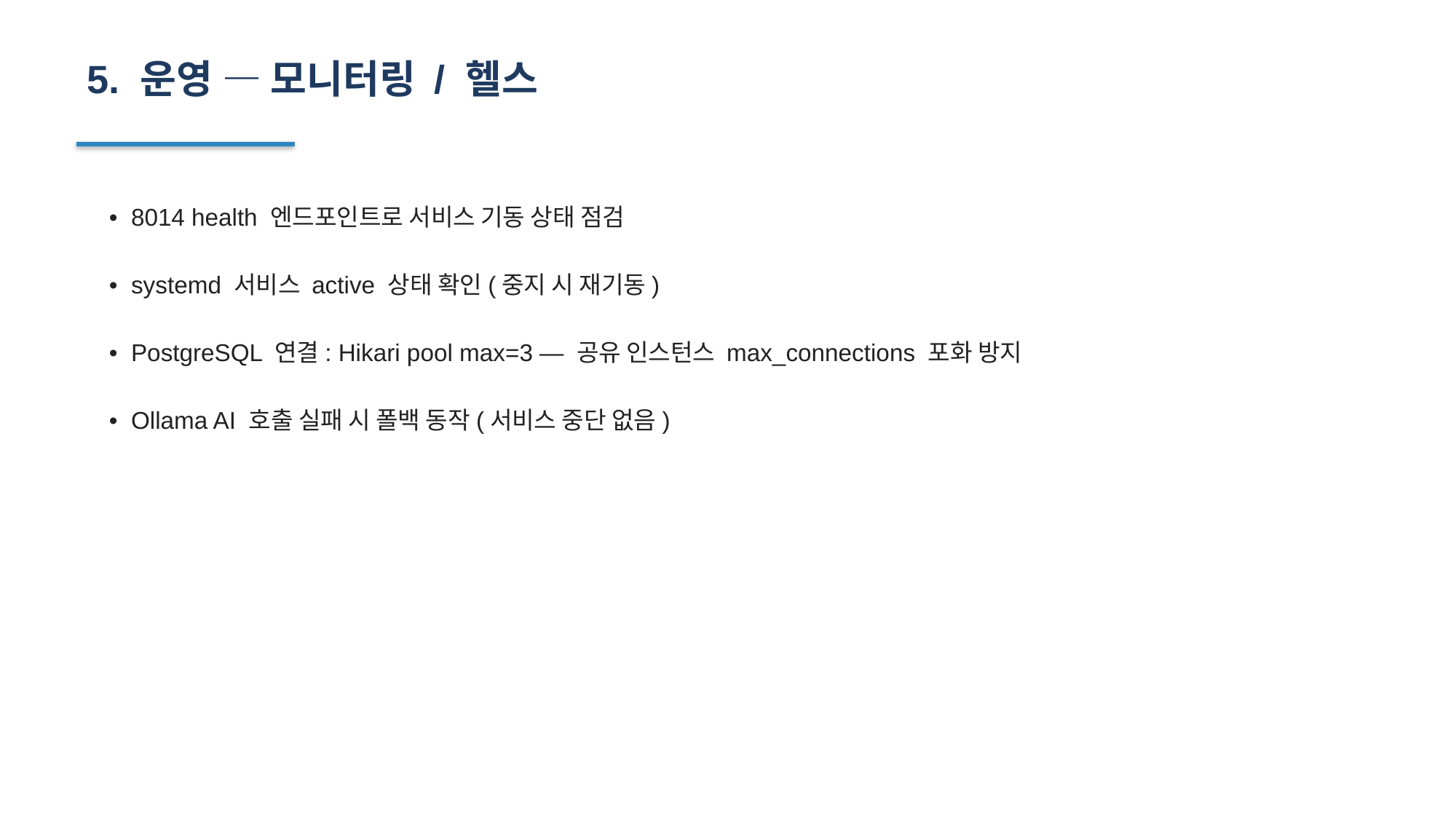

5. 운영 — 모니터링 / 헬스

•  8014 health 엔드포인트로 서비스 기동 상태 점검
•  systemd 서비스 active 상태 확인(중지 시 재기동)
•  PostgreSQL 연결: Hikari pool max=3 — 공유 인스턴스 max_connections 포화 방지
•  Ollama AI 호출 실패 시 폴백 동작(서비스 중단 없음)